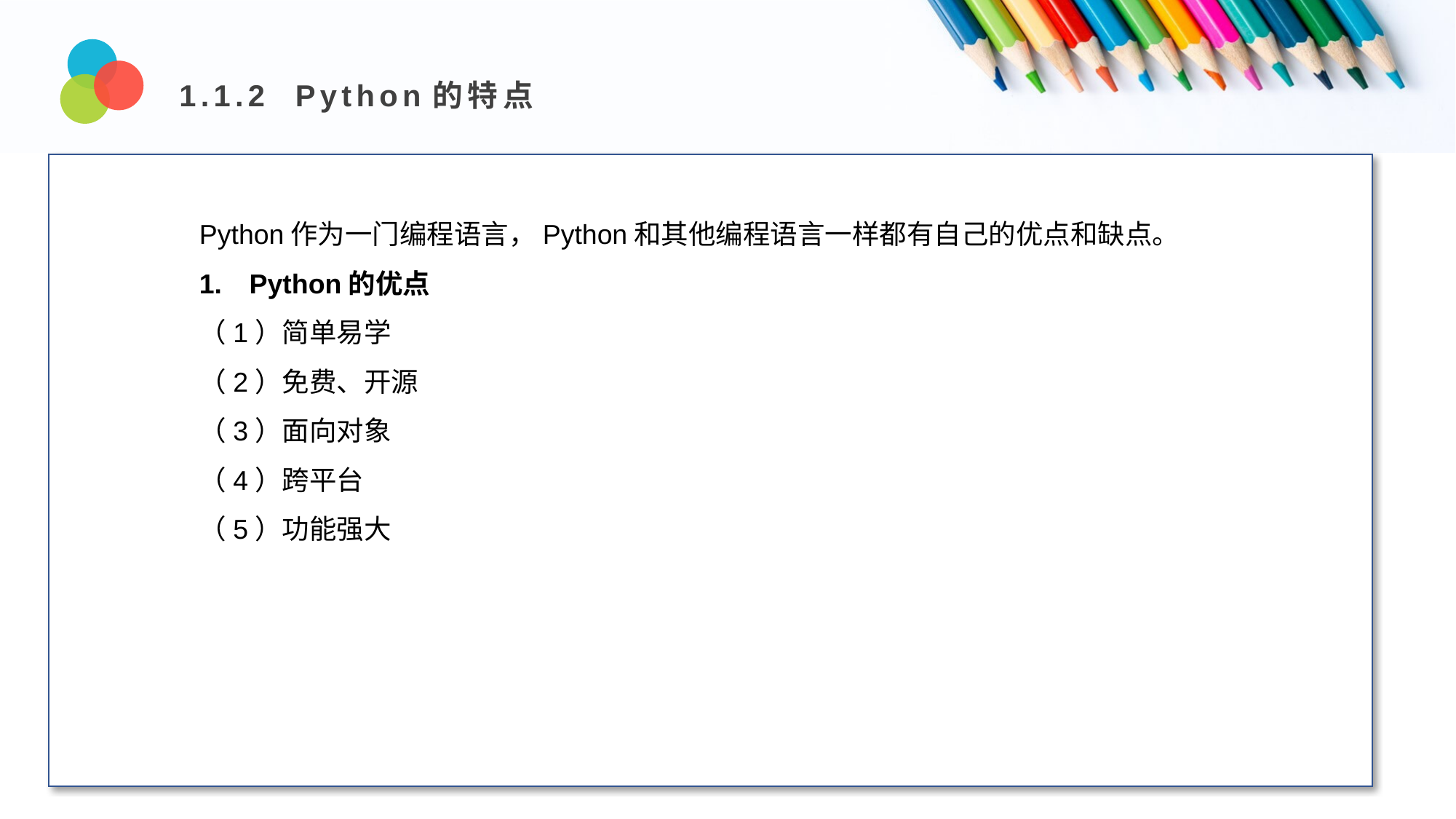

1.1.2  Python的特点
Design and Production
Python作为一门编程语言，Python和其他编程语言一样都有自己的优点和缺点。
1. Python的优点
（1）简单易学
（2）免费、开源
（3）面向对象
（4）跨平台
（5）功能强大